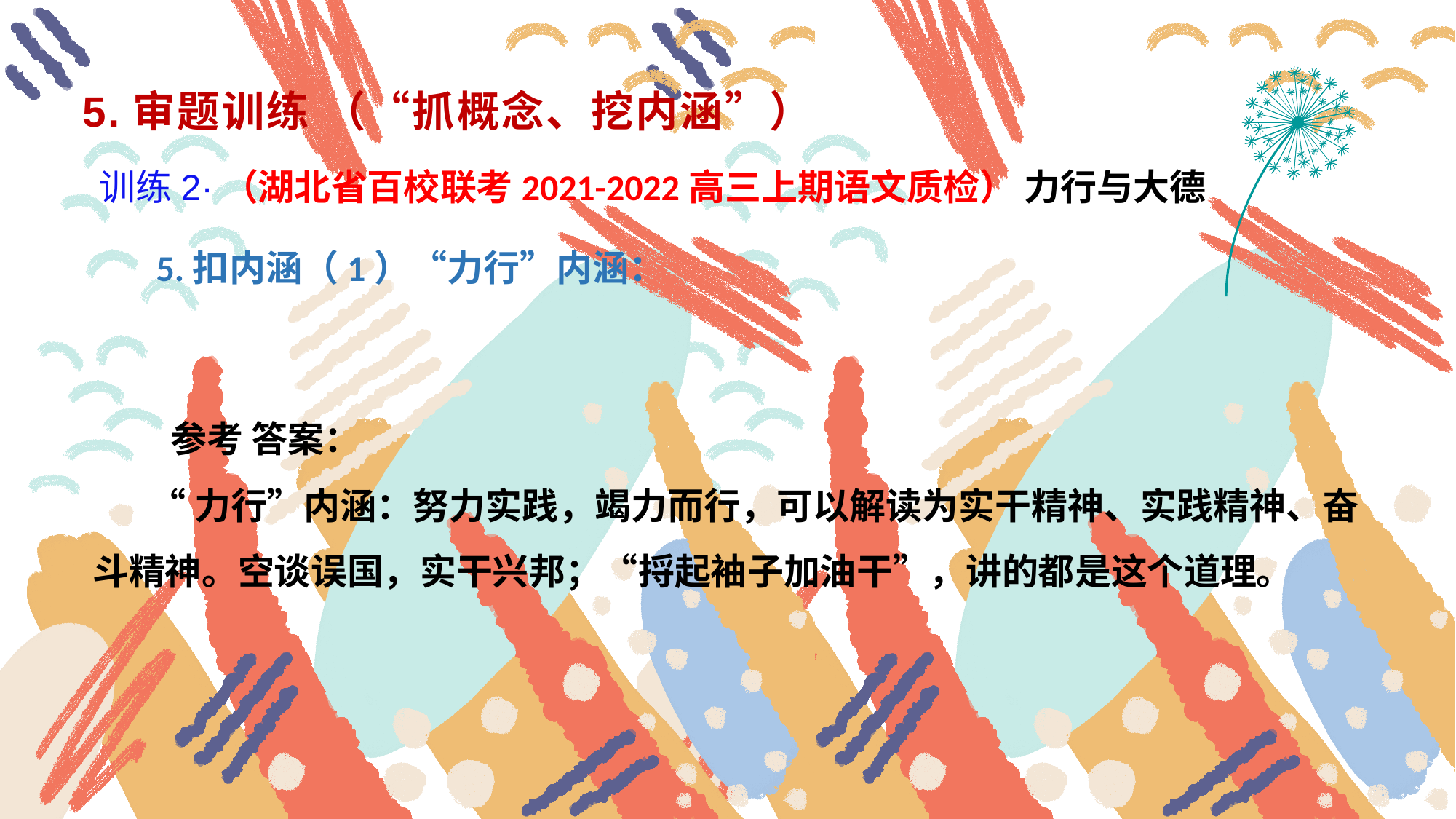

5.审题训练 （“抓概念、挖内涵”）
 训练2·（湖北省百校联考2021-2022高三上期语文质检） 力行与大德
         5.扣内涵（1）“力行”内涵：
        参考 答案：
       “力行”内涵：努力实践，竭力而行，可以解读为实干精神、实践精神、奋斗精神。空谈误国，实干兴邦；“捋起袖子加油干”，讲的都是这个道理。